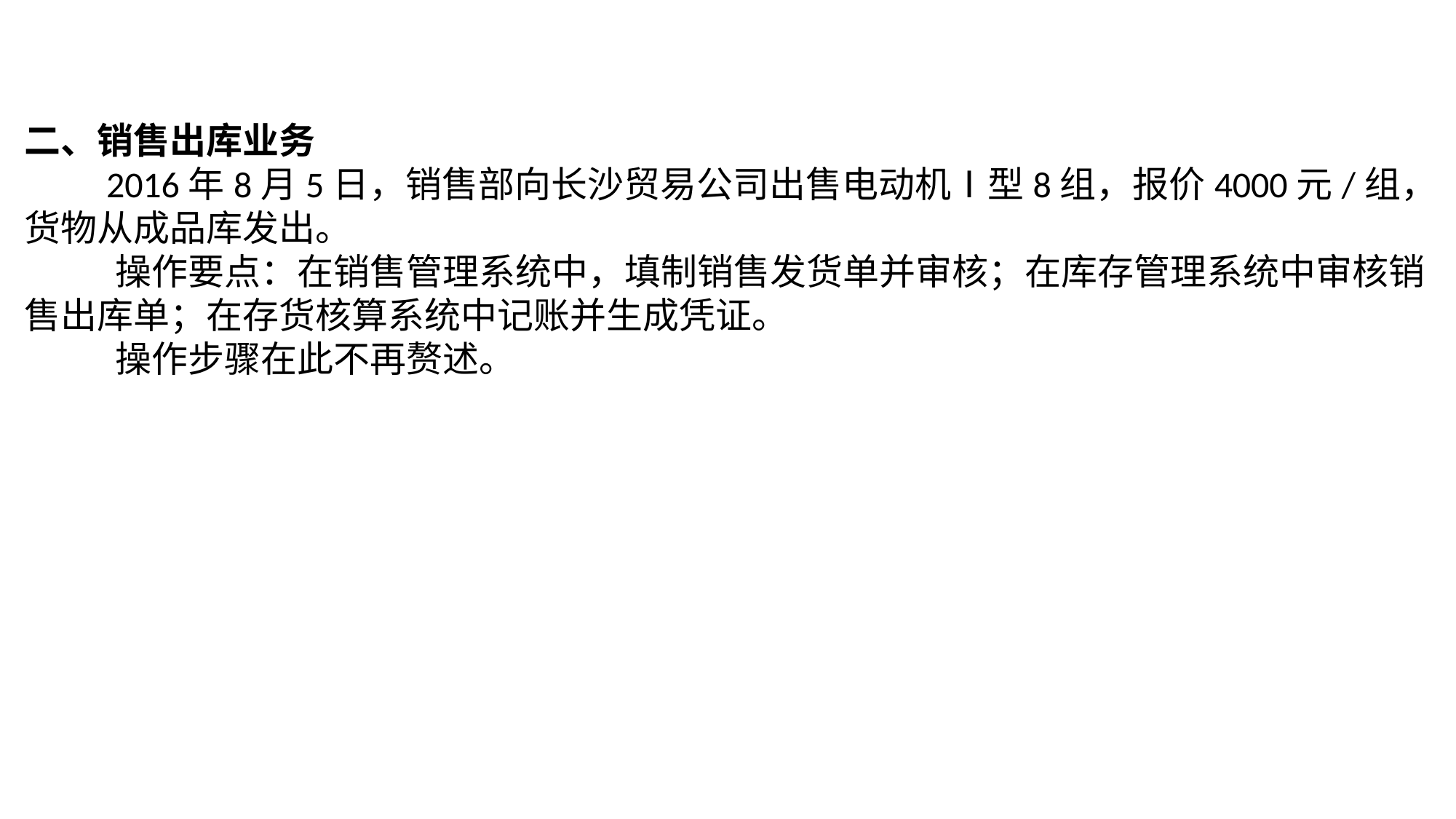

二、销售出库业务
          2016年8月5日，销售部向长沙贸易公司出售电动机Ⅰ型8组，报价4000元/组，货物从成品库发出。
          操作要点：在销售管理系统中，填制销售发货单并审核；在库存管理系统中审核销售出库单；在存货核算系统中记账并生成凭证。
          操作步骤在此不再赘述。